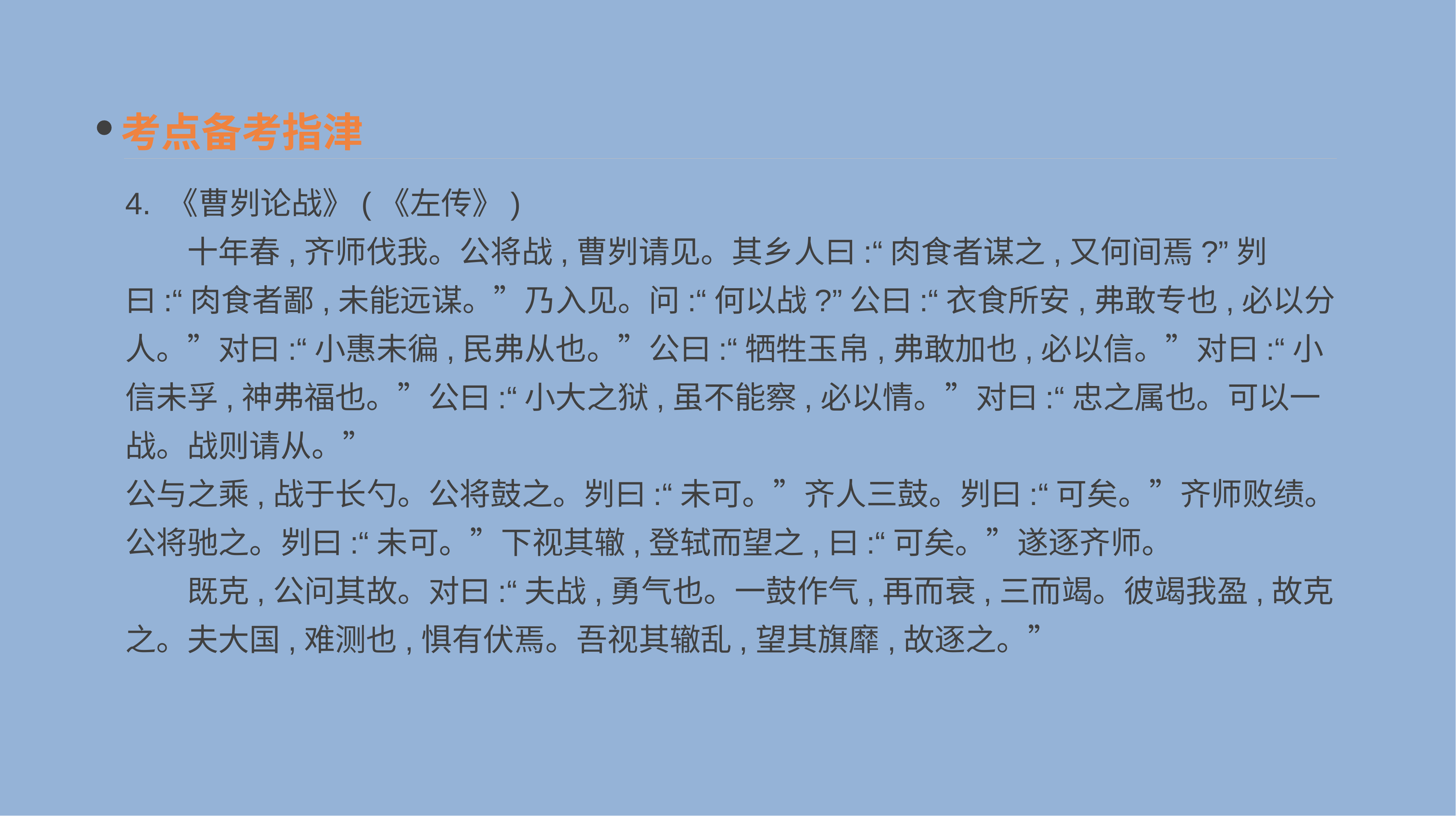

考点备考指津

4. 《曹刿论战》(《左传》)
　　十年春,齐师伐我。公将战,曹刿请见。其乡人曰:“肉食者谋之,又何间焉?”刿曰:“肉食者鄙,未能远谋。”乃入见。问:“何以战?”公曰:“衣食所安,弗敢专也,必以分人。”对曰:“小惠未徧,民弗从也。”公曰:“牺牲玉帛,弗敢加也,必以信。”对曰:“小信未孚,神弗福也。”公曰:“小大之狱,虽不能察,必以情。”对曰:“忠之属也。可以一战。战则请从。”
公与之乘,战于长勺。公将鼓之。刿曰:“未可。”齐人三鼓。刿曰:“可矣。”齐师败绩。公将驰之。刿曰:“未可。”下视其辙,登轼而望之,曰:“可矣。”遂逐齐师。
　　既克,公问其故。对曰:“夫战,勇气也。一鼓作气,再而衰,三而竭。彼竭我盈,故克之。夫大国,难测也,惧有伏焉。吾视其辙乱,望其旗靡,故逐之。”